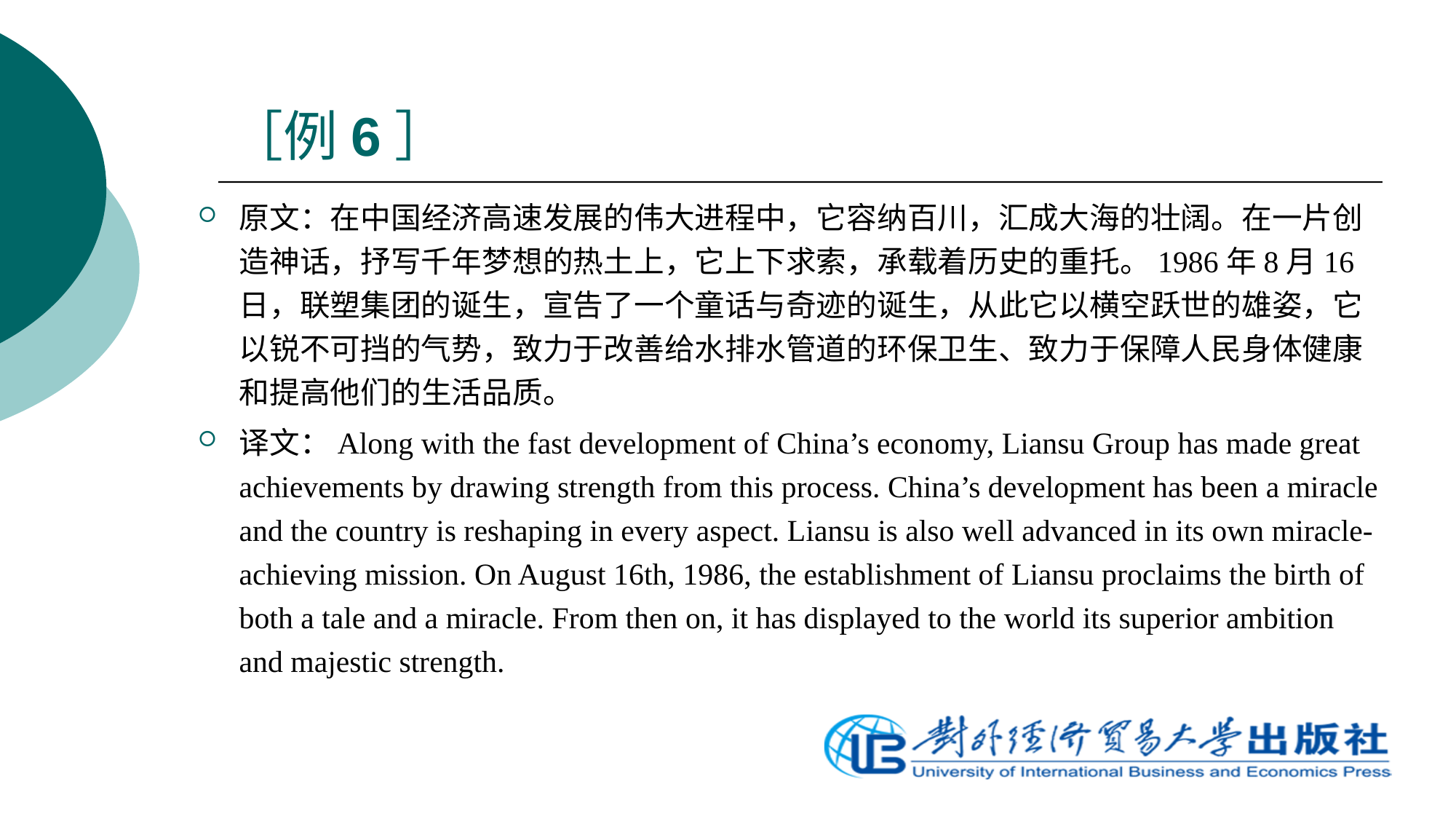

# ［例6］
原文：在中国经济高速发展的伟大进程中，它容纳百川，汇成大海的壮阔。在一片创造神话，抒写千年梦想的热土上，它上下求索，承载着历史的重托。1986年8月16日，联塑集团的诞生，宣告了一个童话与奇迹的诞生，从此它以横空跃世的雄姿，它以锐不可挡的气势，致力于改善给水排水管道的环保卫生、致力于保障人民身体健康和提高他们的生活品质。
译文：Along with the fast development of China’s economy, Liansu Group has made great achievements by drawing strength from this process. China’s development has been a miracle and the country is reshaping in every aspect. Liansu is also well advanced in its own miracle-achieving mission. On August 16th, 1986, the establishment of Liansu proclaims the birth of both a tale and a miracle. From then on, it has displayed to the world its superior ambition and majestic strength.